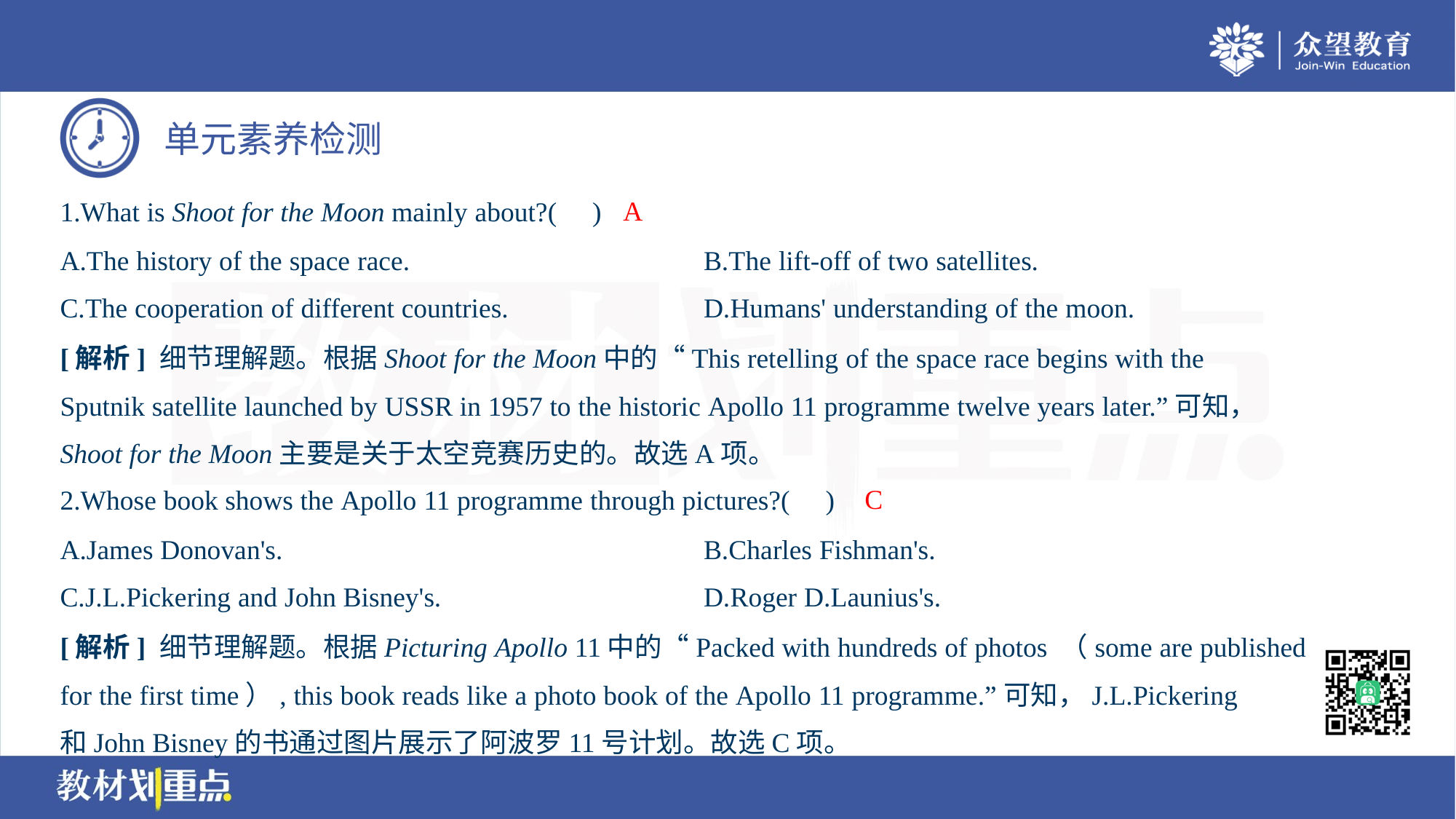

A
1.What is Shoot for the Moon mainly about?(     )
A.The history of the space race.	B.The lift-off of two satellites.
C.The cooperation of different countries.	D.Humans' understanding of the moon.
[解析] 细节理解题。根据Shoot for the Moon中的“This retelling of the space race begins with the
Sputnik satellite launched by USSR in 1957 to the historic Apollo 11 programme twelve years later.”可知，
Shoot for the Moon主要是关于太空竞赛历史的。故选A项。
C
2.Whose book shows the Apollo 11 programme through pictures?(     )
A.James Donovan's.	B.Charles Fishman's.
C.J.L.Pickering and John Bisney's.	D.Roger D.Launius's.
[解析] 细节理解题。根据Picturing Apollo 11中的“Packed with hundreds of photos （some are published
for the first time）, this book reads like a photo book of the Apollo 11 programme.”可知，J.L.Pickering
和John Bisney的书通过图片展示了阿波罗11号计划。故选C项。